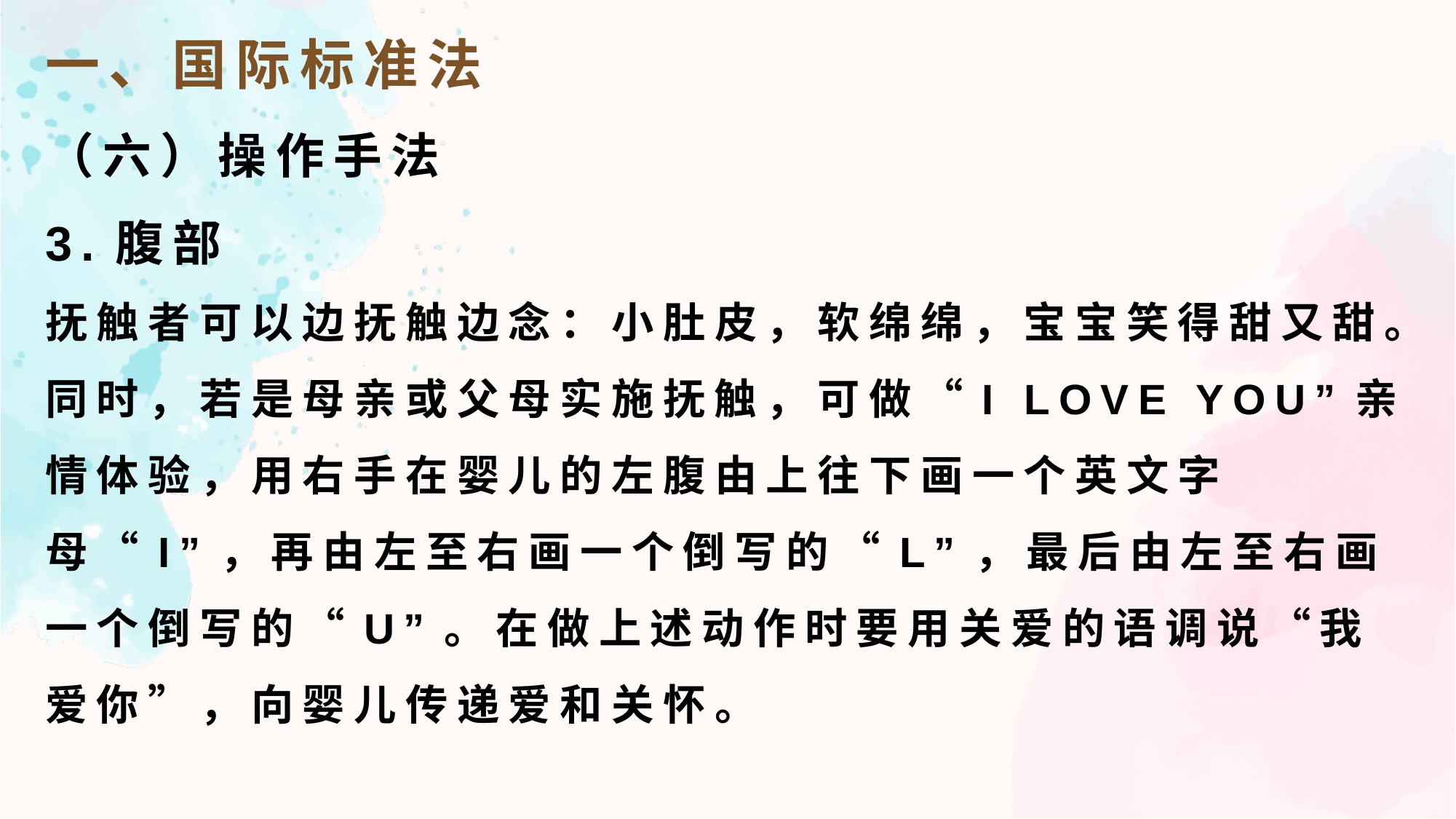

一、国际标准法
（六）操作手法
3.腹部
抚触者可以边抚触边念：小肚皮，软绵绵，宝宝笑得甜又甜。
同时，若是母亲或父母实施抚触，可做“I LOVE YOU”亲情体验，用右手在婴儿的左腹由上往下画一个英文字母“I”，再由左至右画一个倒写的“L”，最后由左至右画一个倒写的“U”。在做上述动作时要用关爱的语调说“我爱你”，向婴儿传递爱和关怀。